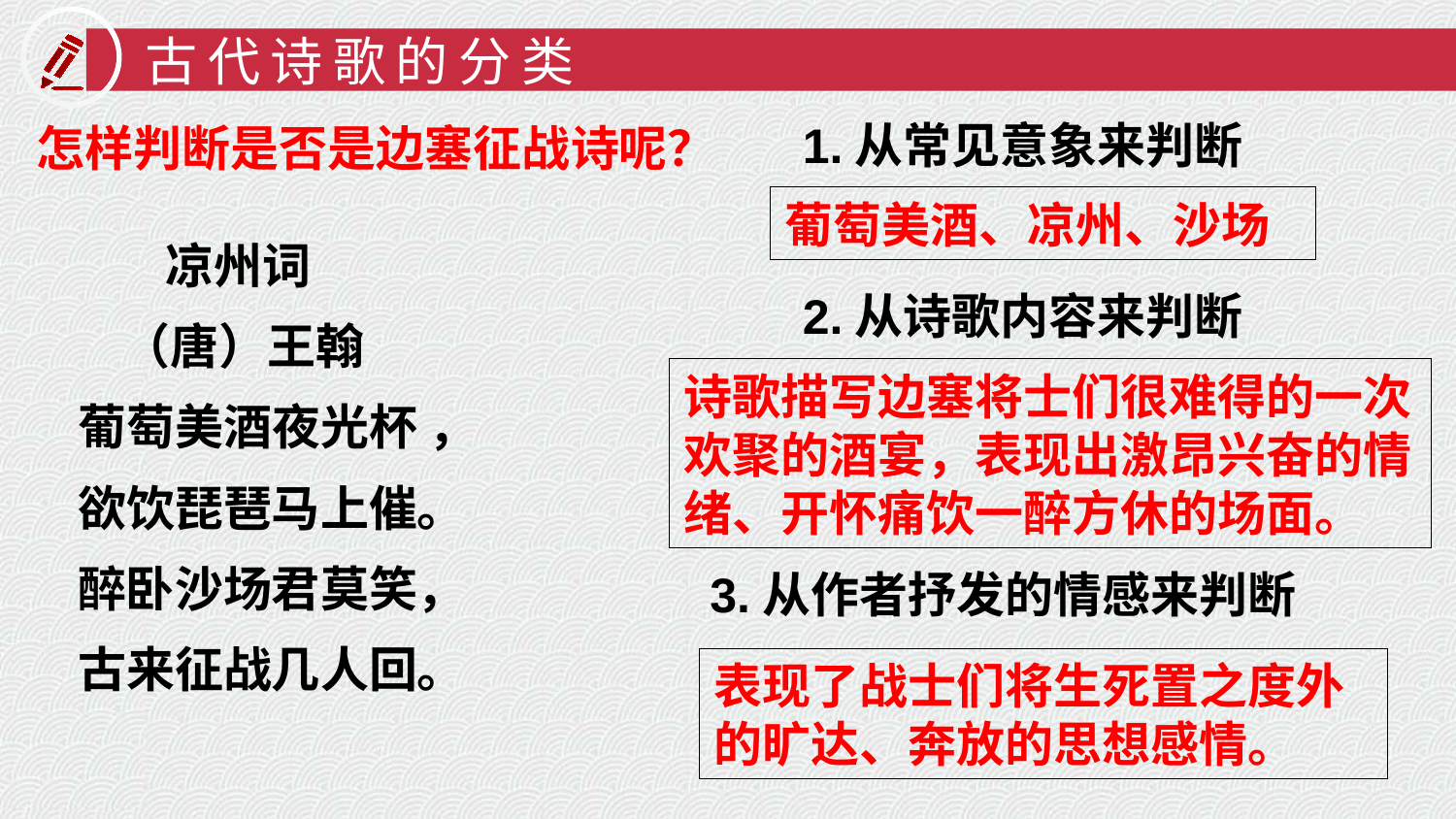

古代诗歌的分类

1.从常见意象来判断
怎样判断是否是边塞征战诗呢？
葡萄美酒、凉州、沙场
       凉州词
   （唐）王翰
葡萄美酒夜光杯 ，
欲饮琵琶马上催。
醉卧沙场君莫笑，
古来征战几人回。
2.从诗歌内容来判断
诗歌描写边塞将士们很难得的一次欢聚的酒宴，表现出激昂兴奋的情绪、开怀痛饮一醉方休的场面。
3.从作者抒发的情感来判断
表现了战士们将生死置之度外的旷达、奔放的思想感情。